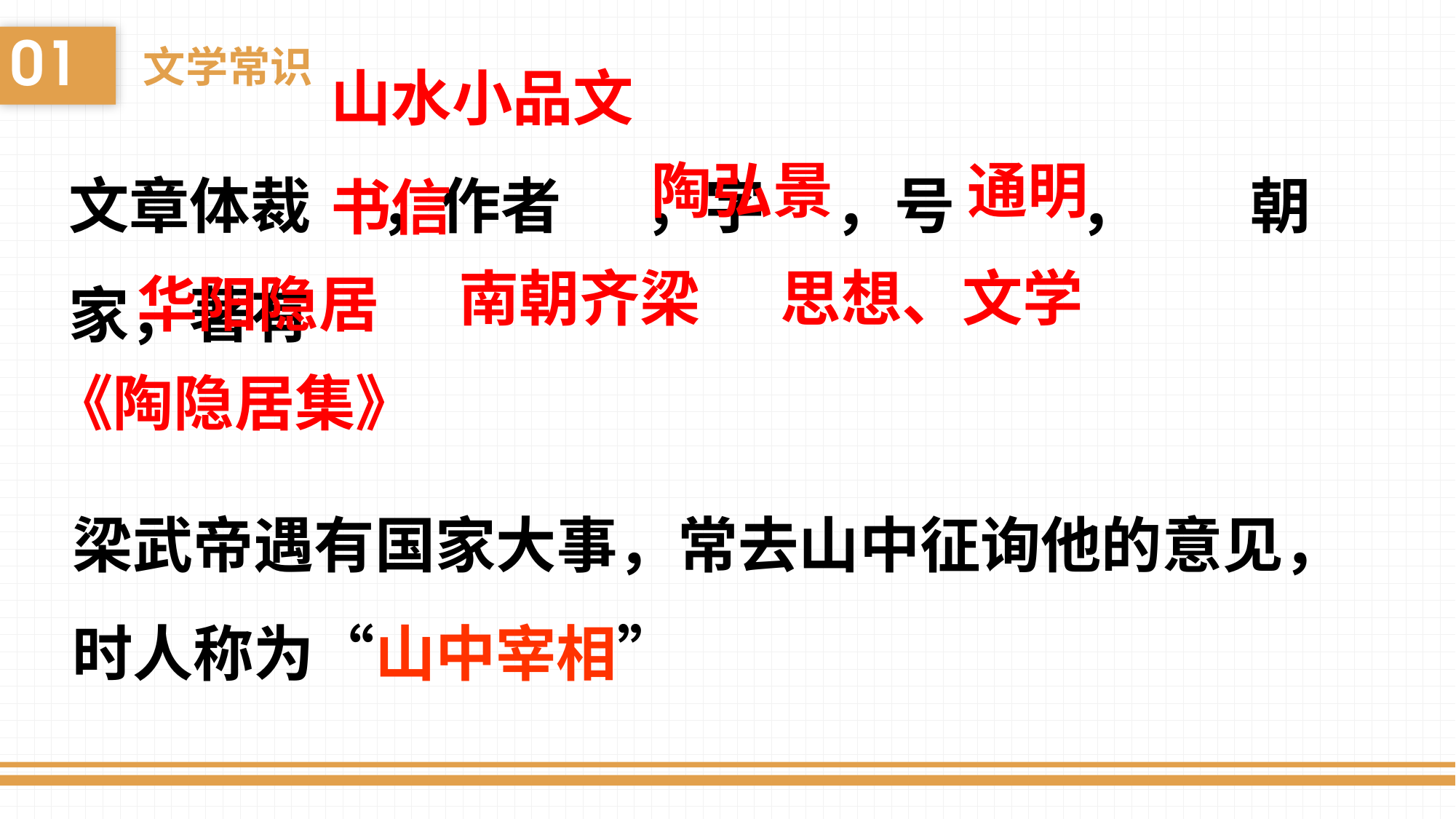

山水小品文书信
01
文学常识
文章体裁     ，作者      ，字     ，号         ，        朝          家，著有
陶弘景
通明
南朝齐梁
思想、文学
华阳隐居
《陶隐居集》
梁武帝遇有国家大事，常去山中征询他的意见，时人称为“山中宰相”